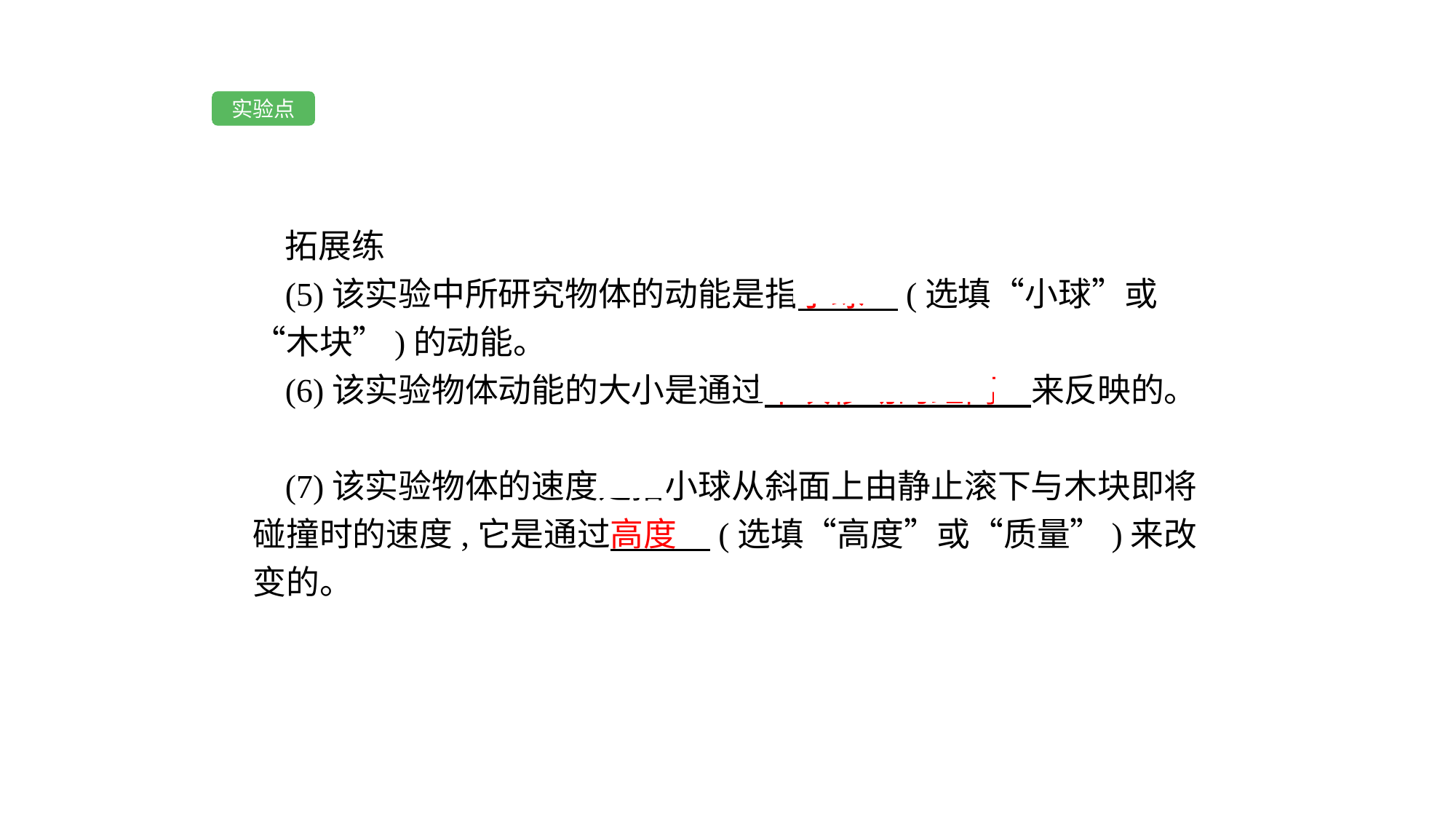

实验点
拓展练
(5)该实验中所研究物体的动能是指小球　(选填“小球”或“木块”)的动能。
(6)该实验物体动能的大小是通过木块移动的距离　来反映的。
(7)该实验物体的速度是指小球从斜面上由静止滚下与木块即将碰撞时的速度,它是通过高度　(选填“高度”或“质量”)来改变的。